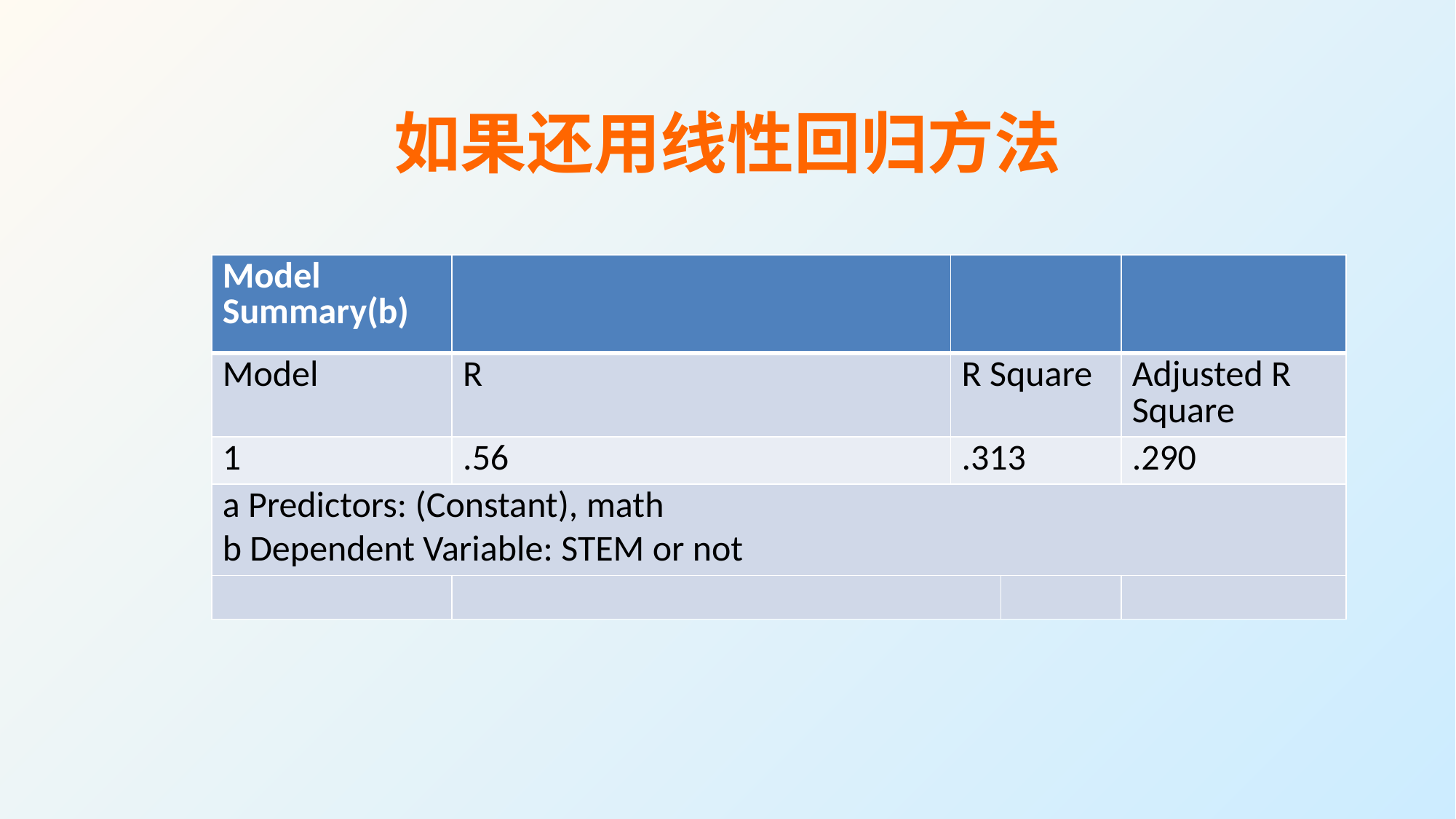

# 如果还用线性回归方法

| Model Summary(b) |  |  |  |  |
| --- | --- | --- | --- | --- |
| Model | R | R Square | R Square | Adjusted R Square |
| 1 | .56 | .313 | .438 | .290 |
| a Predictors: (Constant), math b Dependent Variable: STEM or not |  |  |  |  |
|  |  |  |  |  |